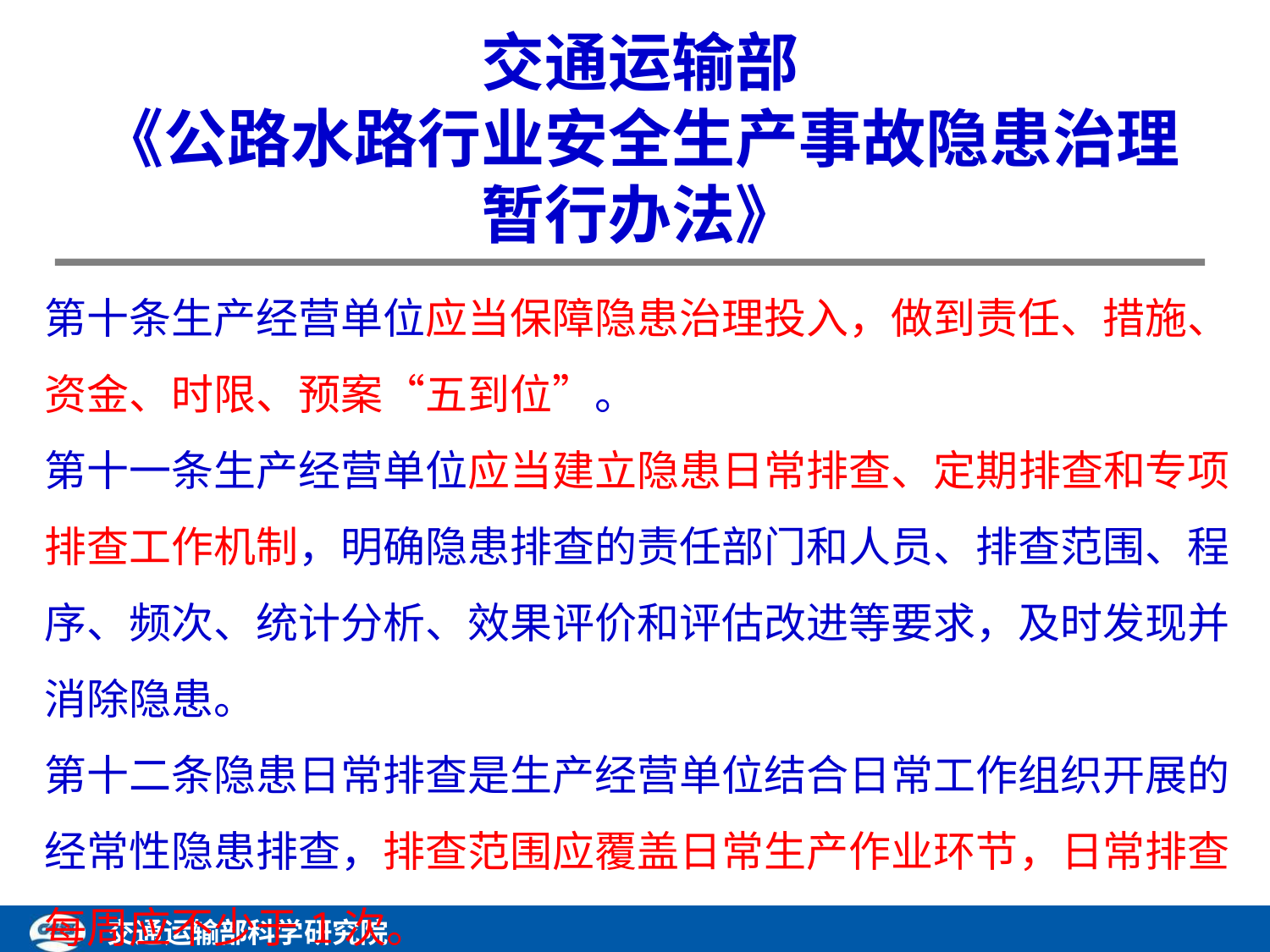

交通运输部
《公路水路行业安全生产事故隐患治理暂行办法》
第十条生产经营单位应当保障隐患治理投入，做到责任、措施、资金、时限、预案“五到位”。
第十一条生产经营单位应当建立隐患日常排查、定期排查和专项排查工作机制，明确隐患排查的责任部门和人员、排查范围、程序、频次、统计分析、效果评价和评估改进等要求，及时发现并消除隐患。
第十二条隐患日常排查是生产经营单位结合日常工作组织开展的经常性隐患排查，排查范围应覆盖日常生产作业环节，日常排查每周应不少于1次。